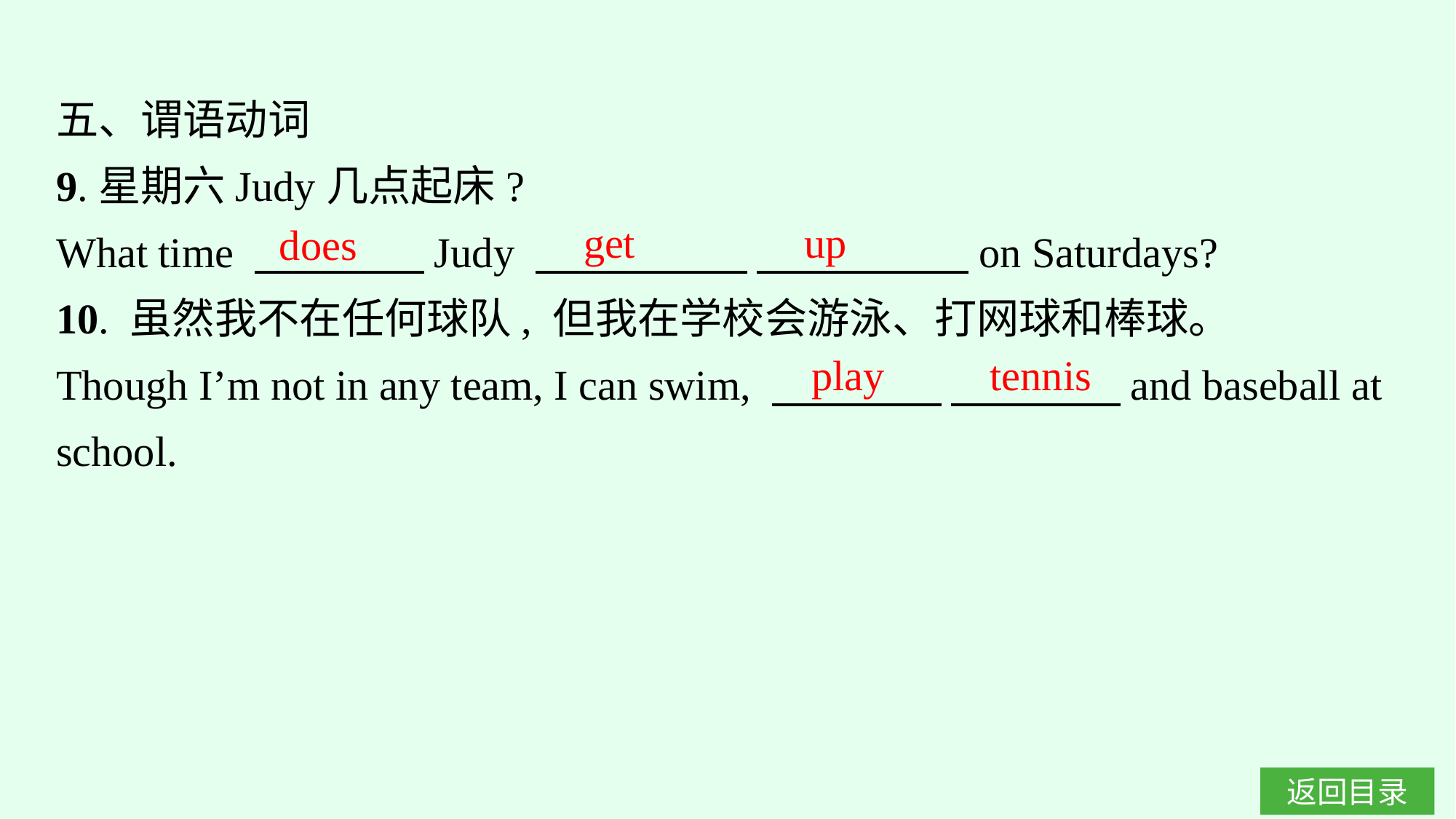

五、谓语动词
9.星期六Judy几点起床?
What time 　　　　Judy 　　　　　 　　　　　on Saturdays?
10. 虽然我不在任何球队, 但我在学校会游泳、打网球和棒球。
Though I’m not in any team, I can swim, 　　　　 　　　　and baseball at school.
get                up
does
play          tennis